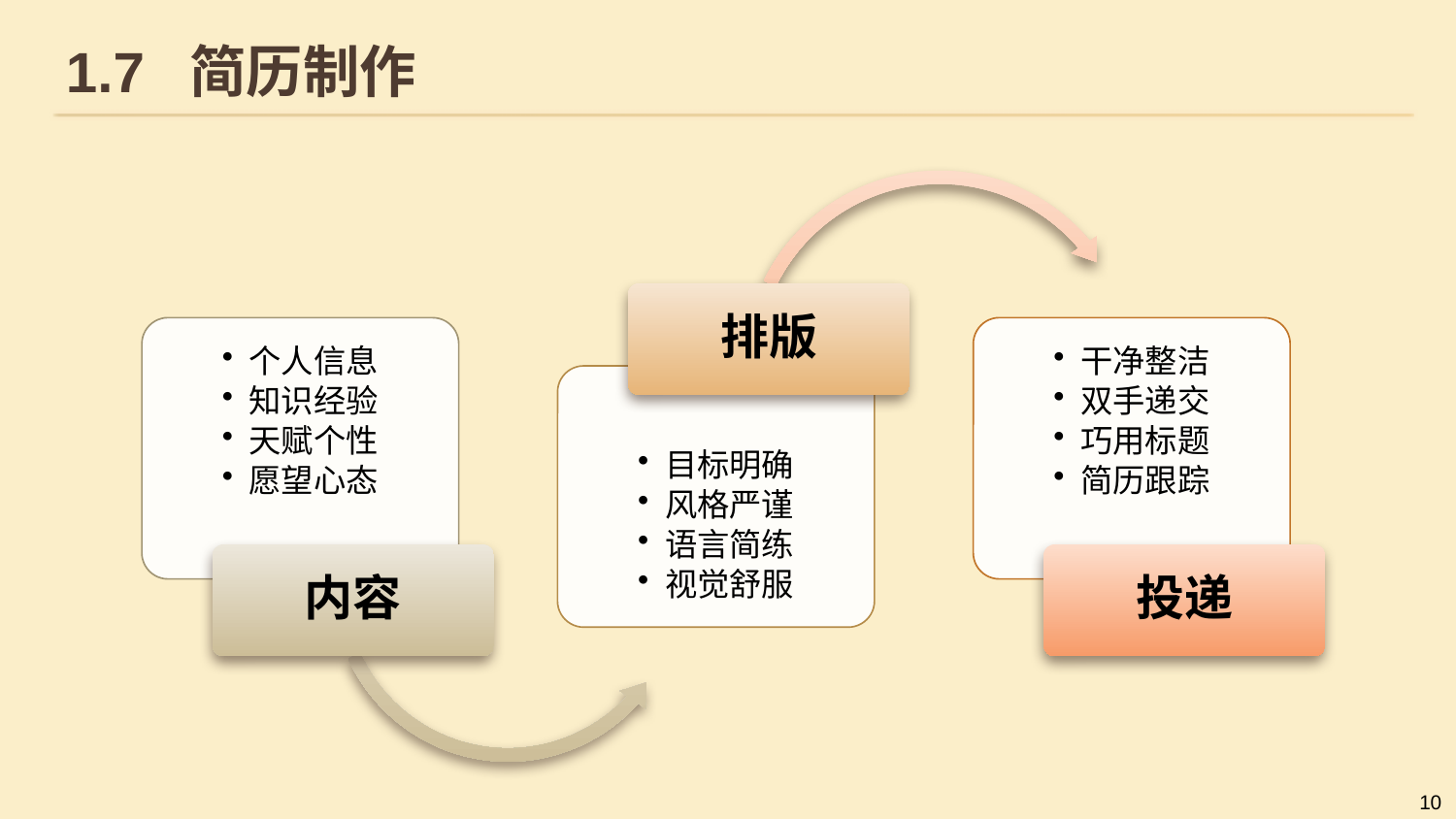

# 1.7  简历制作
个人信息
知识经验
天赋个性
愿望心态
内容
目标明确
风格严谨
语言简练
视觉舒服

排版
干净整洁
双手递交
巧用标题
简历跟踪
投递
10